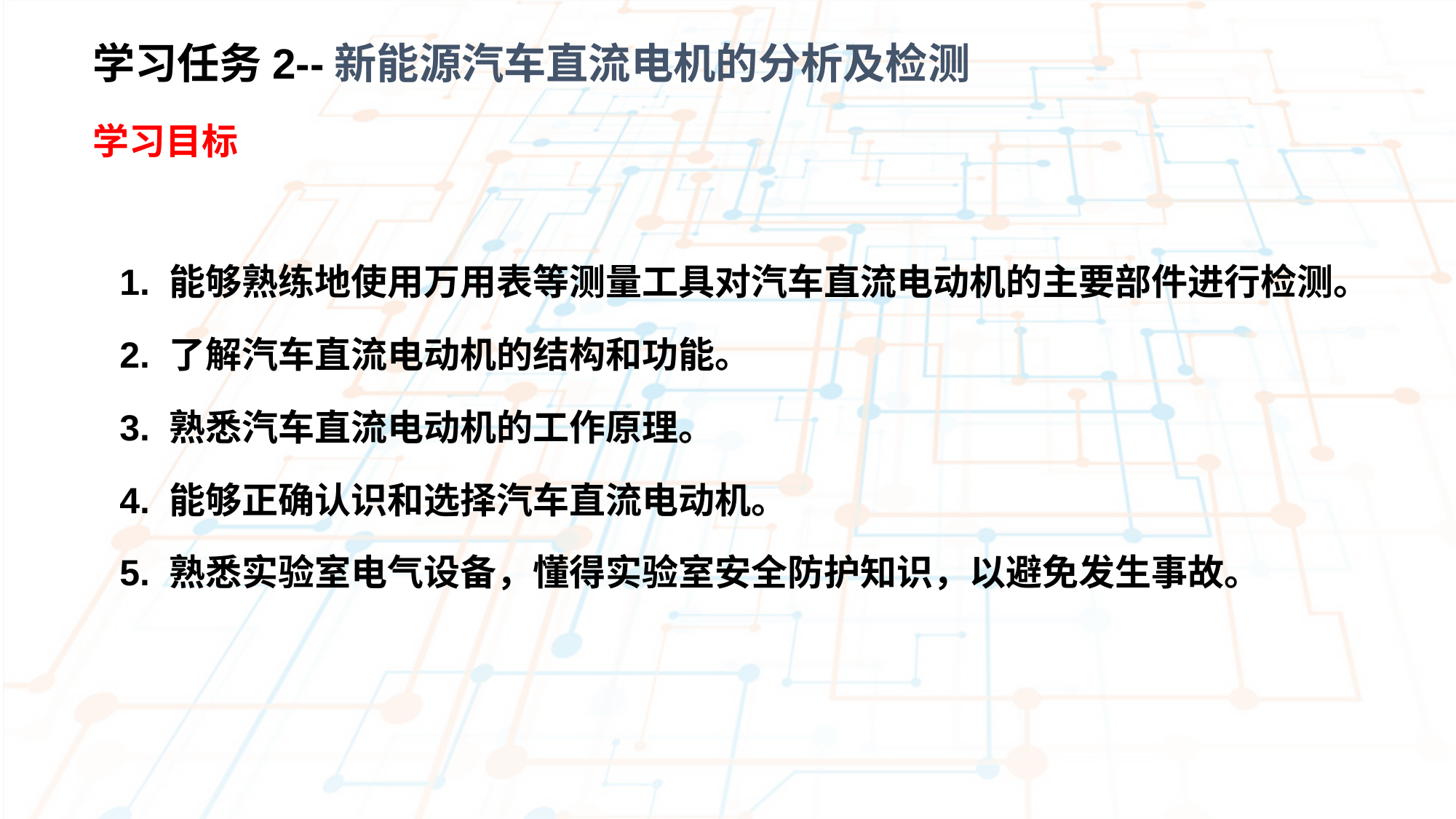

学习任务2--新能源汽车直流电机的分析及检测
学习目标

1. 能够熟练地使用万用表等测量工具对汽车直流电动机的主要部件进行检测。
2. 了解汽车直流电动机的结构和功能。
3. 熟悉汽车直流电动机的工作原理。
4. 能够正确认识和选择汽车直流电动机。
5. 熟悉实验室电气设备，懂得实验室安全防护知识，以避免发生事故。